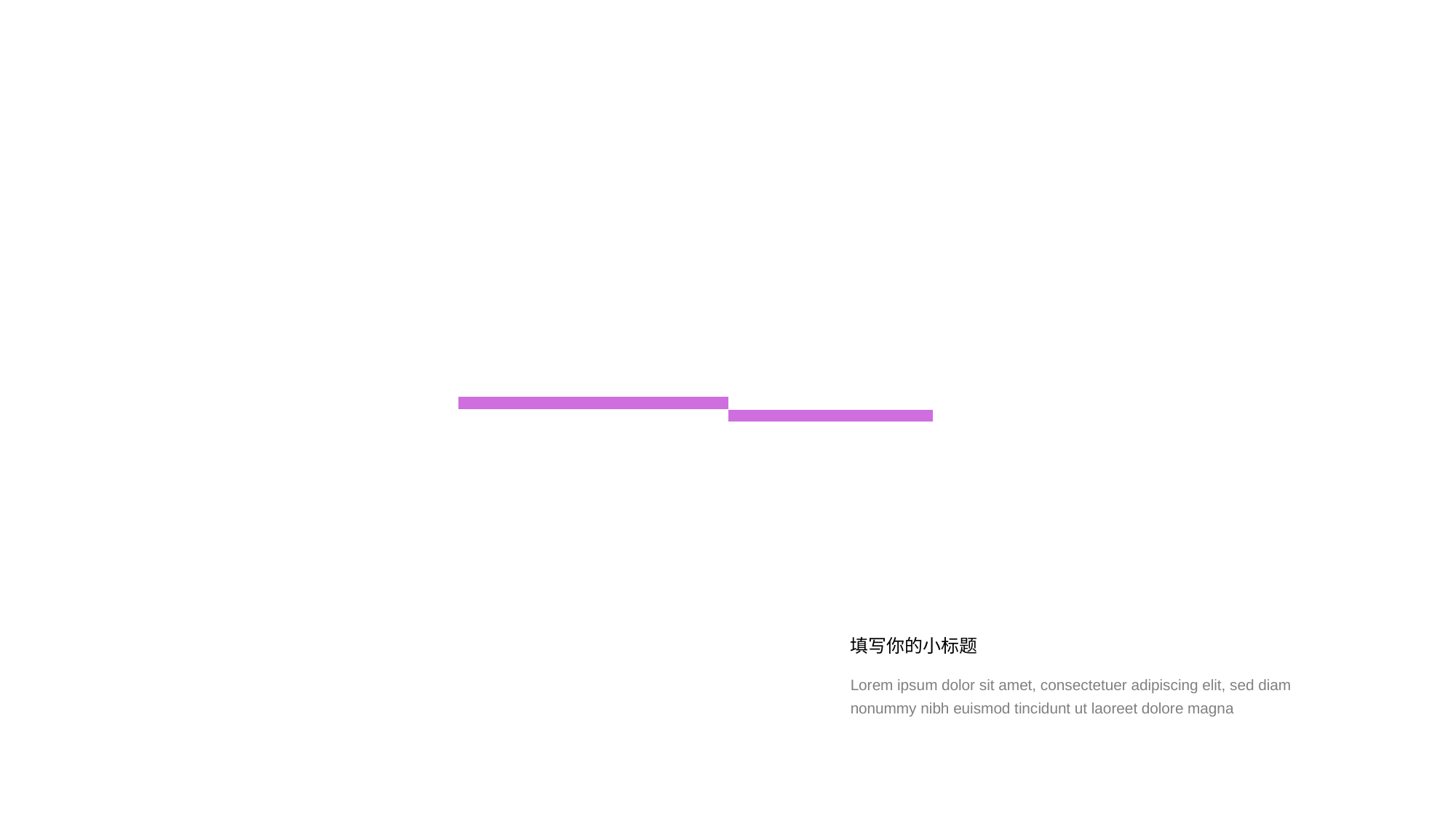

S
W
O
T
填写你的小标题
Lorem ipsum dolor sit amet, consectetuer adipiscing elit, sed diam nonummy nibh euismod tincidunt ut laoreet dolore magna